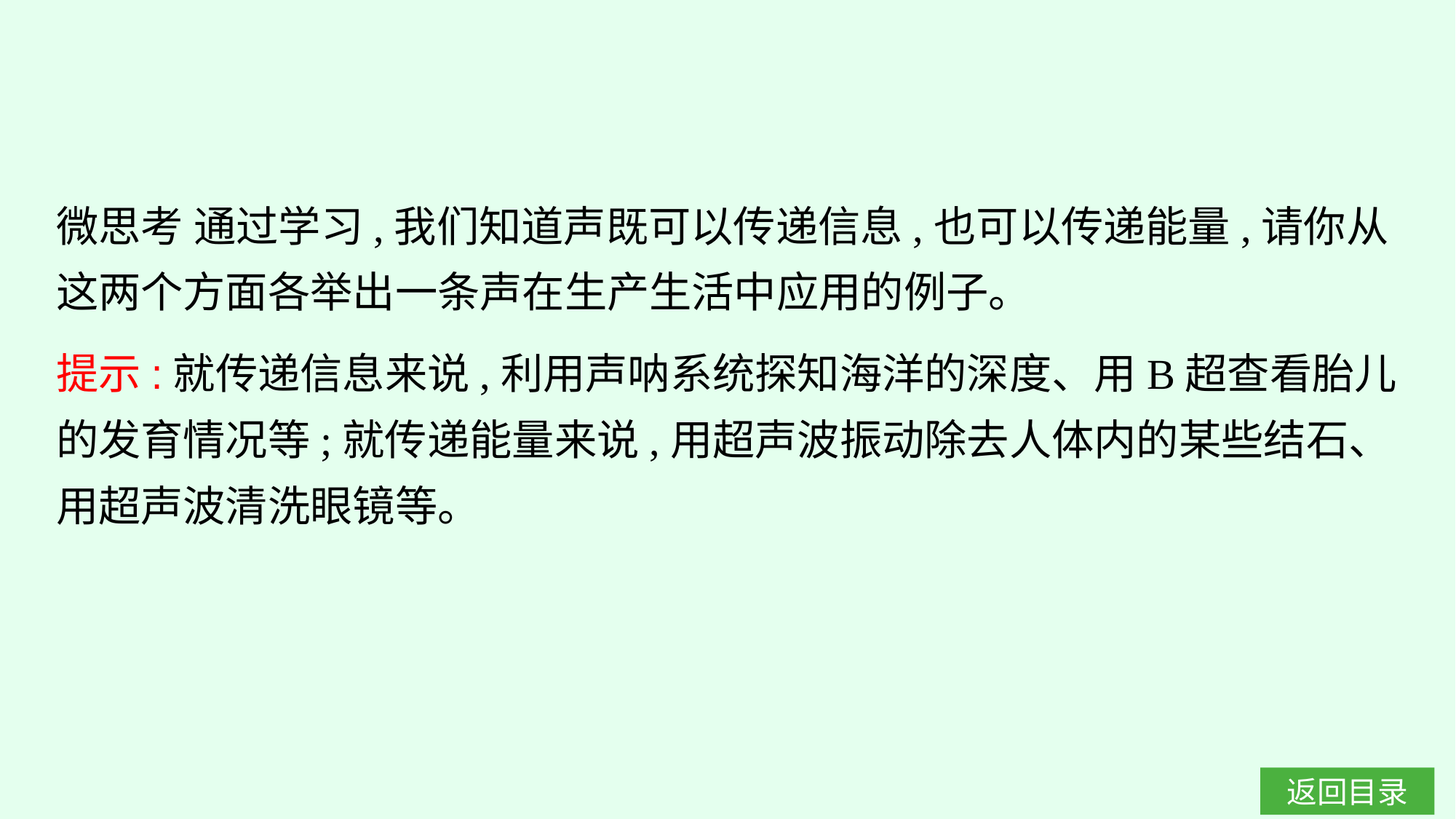

微思考 通过学习,我们知道声既可以传递信息,也可以传递能量,请你从这两个方面各举出一条声在生产生活中应用的例子。
提示:就传递信息来说,利用声呐系统探知海洋的深度、用B超查看胎儿的发育情况等;就传递能量来说,用超声波振动除去人体内的某些结石、用超声波清洗眼镜等。